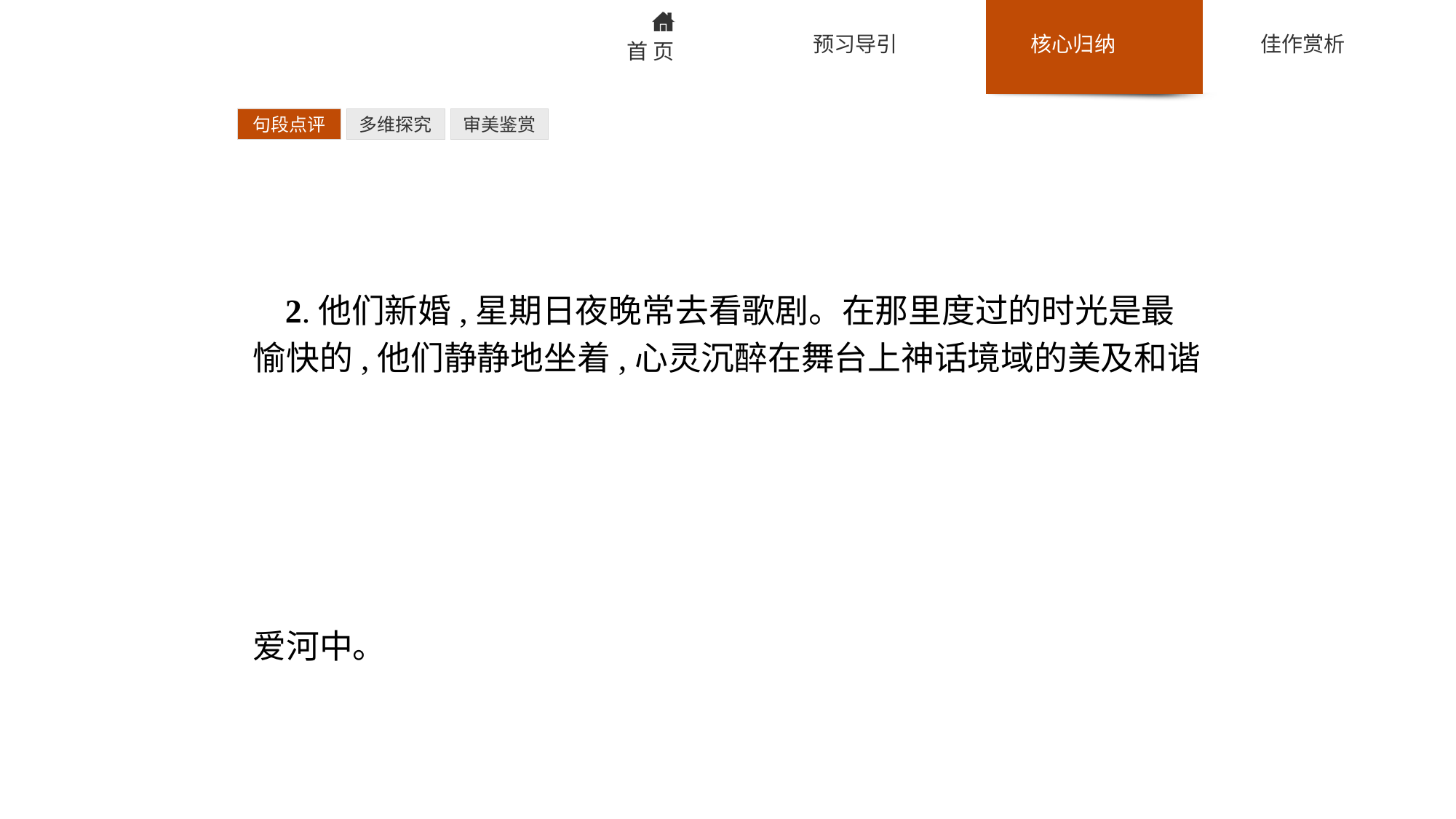

句段点评
多维探究
审美鉴赏
2.他们新婚,星期日夜晚常去看歌剧。在那里度过的时光是最愉快的,他们静静地坐着,心灵沉醉在舞台上神话境域的美及和谐里。
点评:这两句话说明他们新婚非常幸福。“常”字写他们可以经常去看戏,长久地停留在幸福之中;“最”字突出了那时主人公的幸福;“静静地”是他们在享受这惬意而幸福的一刻;“沉醉”写他们沉浸在舞台上神话境域的美及和谐里,醉在这如梦般柔美的爱河中。